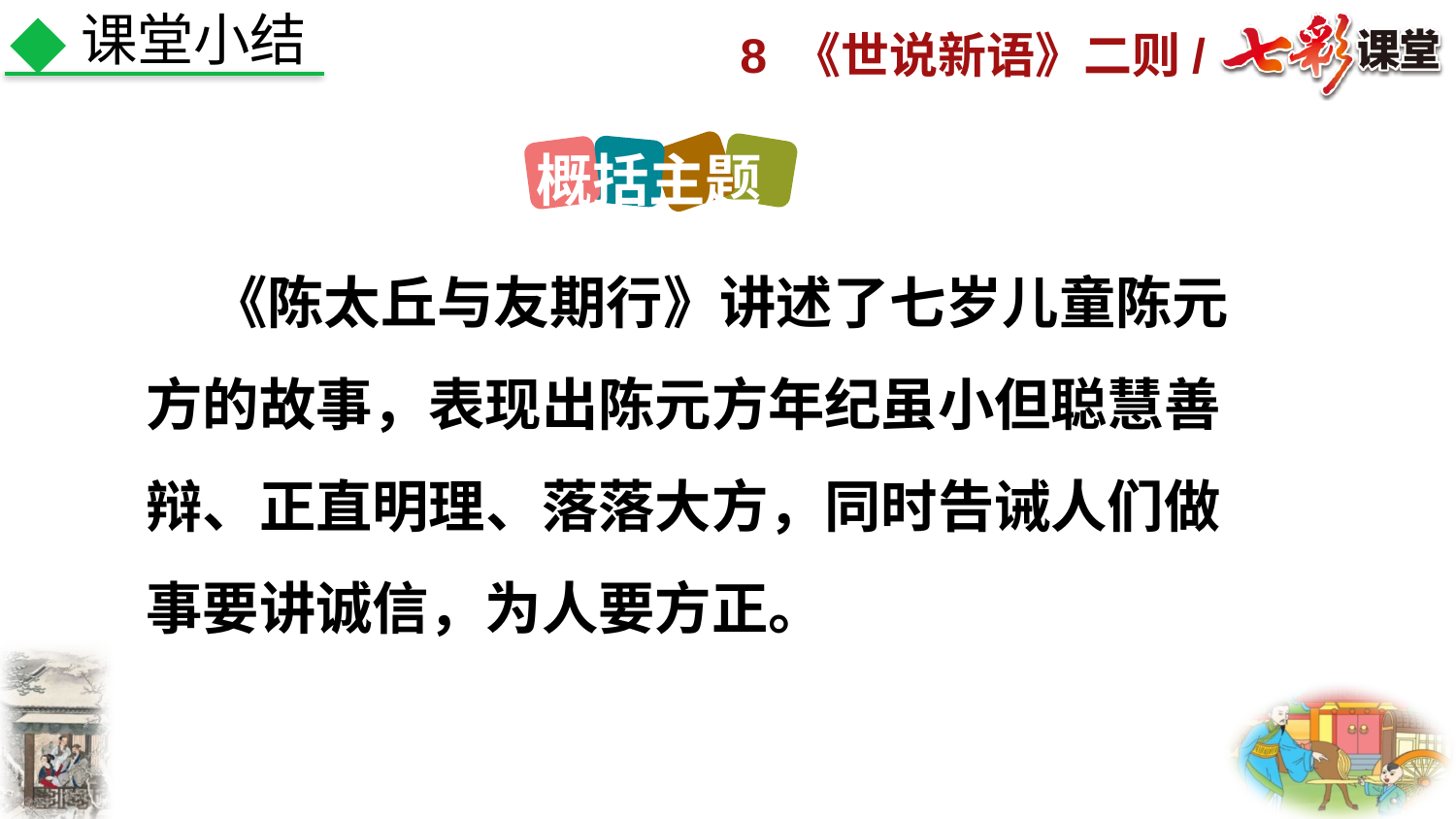

课堂小结

概括主题

    《陈太丘与友期行》讲述了七岁儿童陈元方的故事，表现出陈元方年纪虽小但聪慧善辩、正直明理、落落大方，同时告诫人们做事要讲诚信，为人要方正。